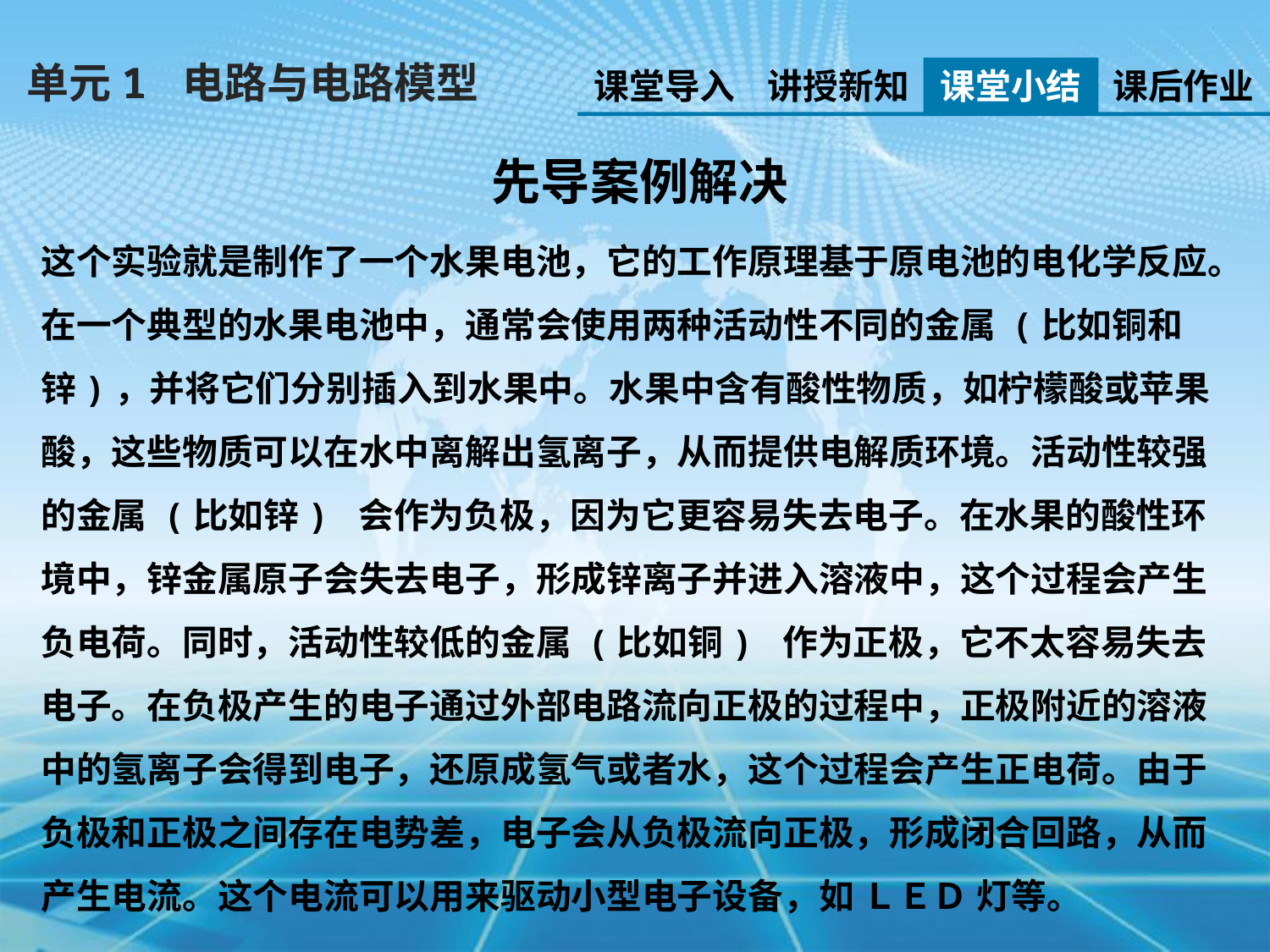

单元1 电路与电路模型
课堂导入
讲授新知
课堂小结
课后作业
先导案例解决
这个实验就是制作了一个水果电池，它的工作原理基于原电池的电化学反应。在一个典型的水果电池中，通常会使用两种活动性不同的金属 (比如铜和锌)，并将它们分别插入到水果中。水果中含有酸性物质，如柠檬酸或苹果酸，这些物质可以在水中离解出氢离子，从而提供电解质环境。活动性较强的金属 (比如锌) 会作为负极，因为它更容易失去电子。在水果的酸性环境中，锌金属原子会失去电子，形成锌离子并进入溶液中，这个过程会产生负电荷。同时，活动性较低的金属 (比如铜) 作为正极，它不太容易失去电子。在负极产生的电子通过外部电路流向正极的过程中，正极附近的溶液中的氢离子会得到电子，还原成氢气或者水，这个过程会产生正电荷。由于负极和正极之间存在电势差，电子会从负极流向正极，形成闭合回路，从而产生电流。这个电流可以用来驱动小型电子设备，如 ＬＥＤ 灯等。